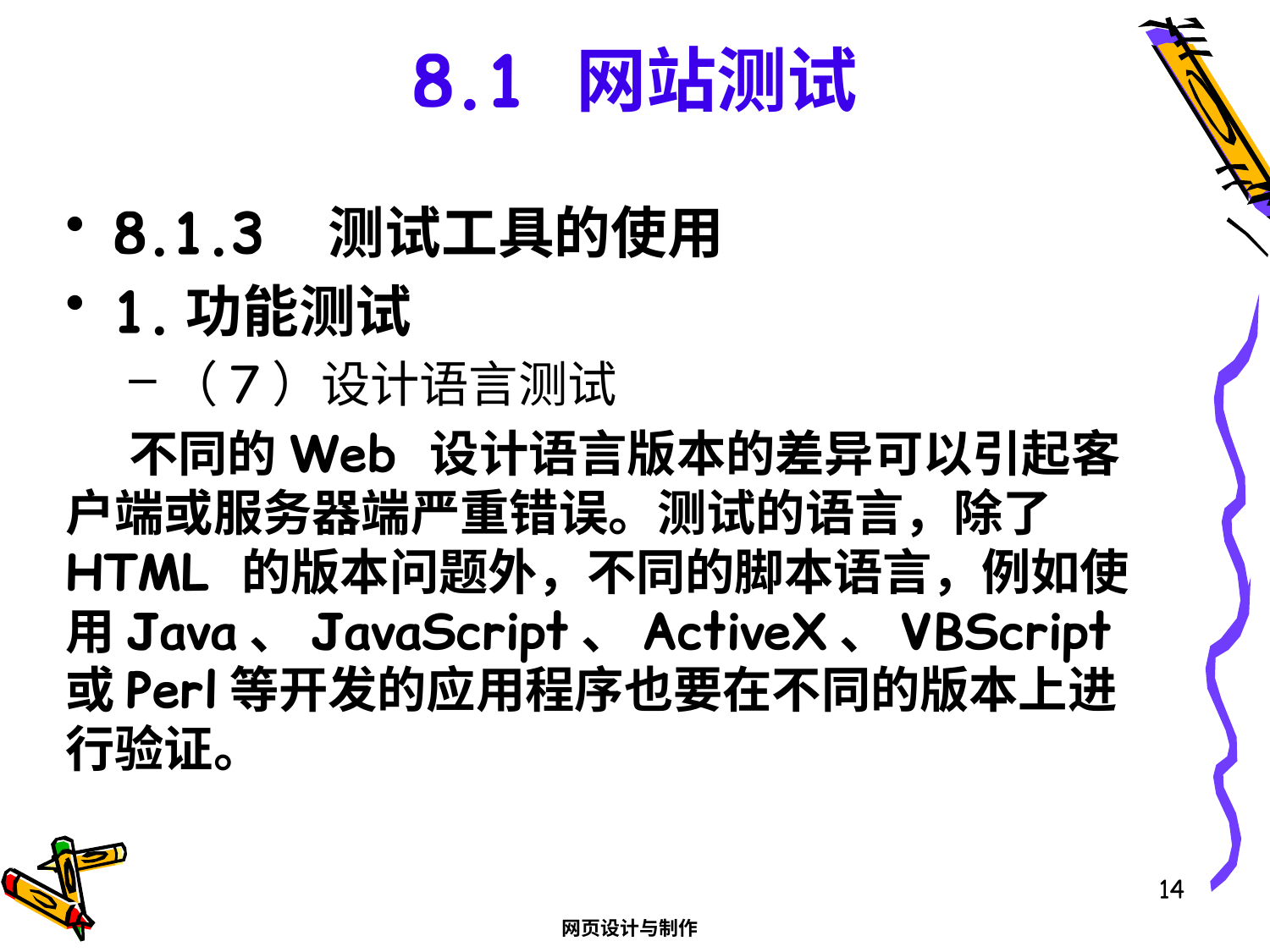

# 8.1 网站测试
8.1.3  测试工具的使用
1.功能测试
（7）设计语言测试
不同的Web 设计语言版本的差异可以引起客户端或服务器端严重错误。测试的语言，除了HTML 的版本问题外，不同的脚本语言，例如使用Java、JavaScript、ActiveX、VBScript或Perl等开发的应用程序也要在不同的版本上进行验证。
14
网页设计与制作